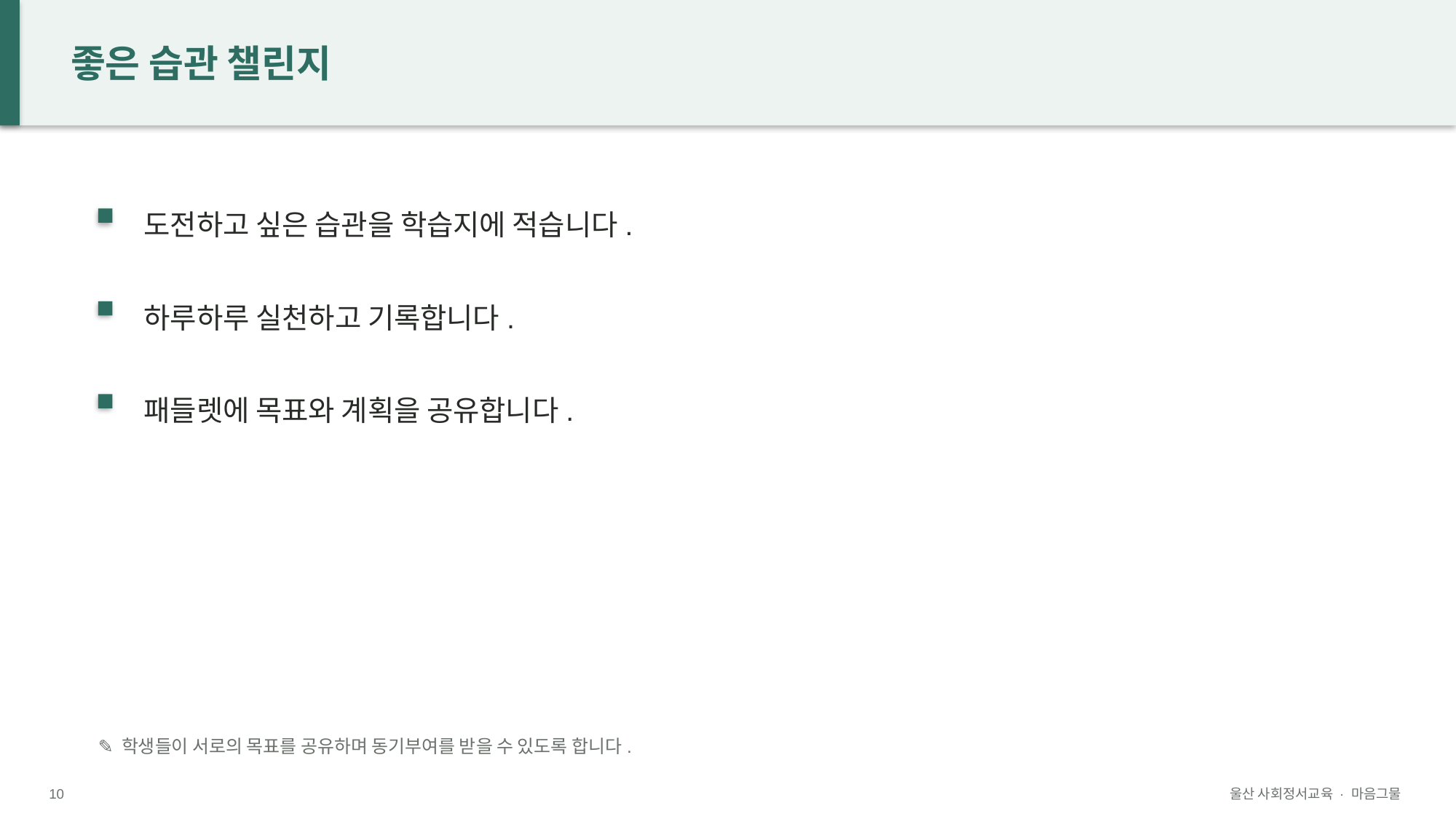

좋은 습관 챌린지
도전하고 싶은 습관을 학습지에 적습니다.

하루하루 실천하고 기록합니다.

패들렛에 목표와 계획을 공유합니다.

✎ 학생들이 서로의 목표를 공유하며 동기부여를 받을 수 있도록 합니다.
10
울산 사회정서교육 · 마음그물